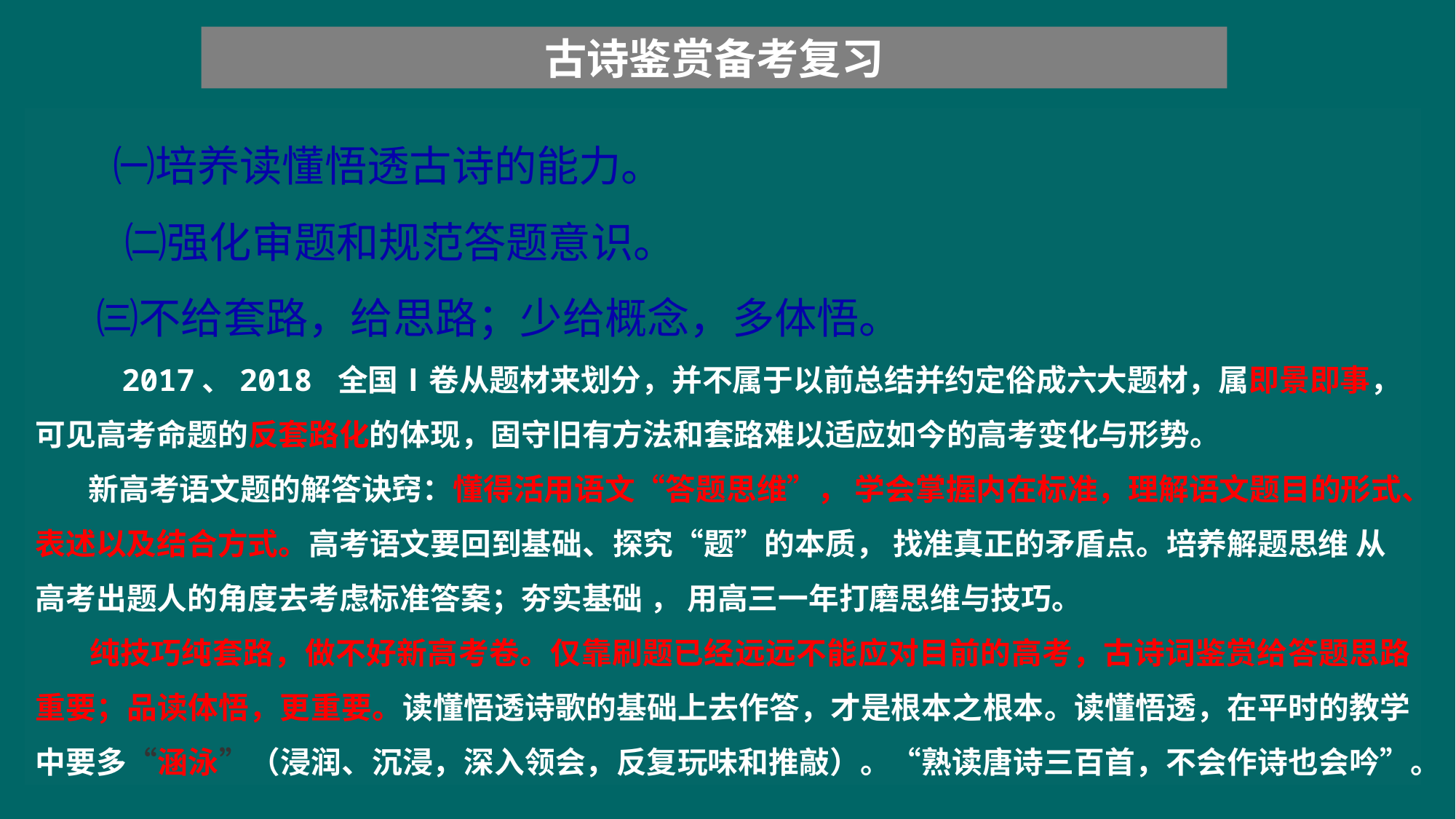

古诗鉴赏备考复习
    ㈠培养读懂悟透古诗的能力。
     ㈡强化审题和规范答题意识。
  ㈢不给套路，给思路；少给概念，多体悟。
   2017、2018 全国Ⅰ卷从题材来划分，并不属于以前总结并约定俗成六大题材，属即景即事，可见高考命题的反套路化的体现，固守旧有方法和套路难以适应如今的高考变化与形势。
  新高考语文题的解答诀窍：懂得活用语文“答题思维”， 学会掌握内在标准，理解语文题目的形式、表述以及结合方式。高考语文要回到基础、探究“题”的本质， 找准真正的矛盾点。培养解题思维 从高考出题人的角度去考虑标准答案；夯实基础 ， 用高三一年打磨思维与技巧。
  纯技巧纯套路，做不好新高考卷。仅靠刷题已经远远不能应对目前的高考，古诗词鉴赏给答题思路重要；品读体悟，更重要。读懂悟透诗歌的基础上去作答，才是根本之根本。读懂悟透，在平时的教学中要多“涵泳”（浸润、沉浸，深入领会，反复玩味和推敲）。“熟读唐诗三百首，不会作诗也会吟”。